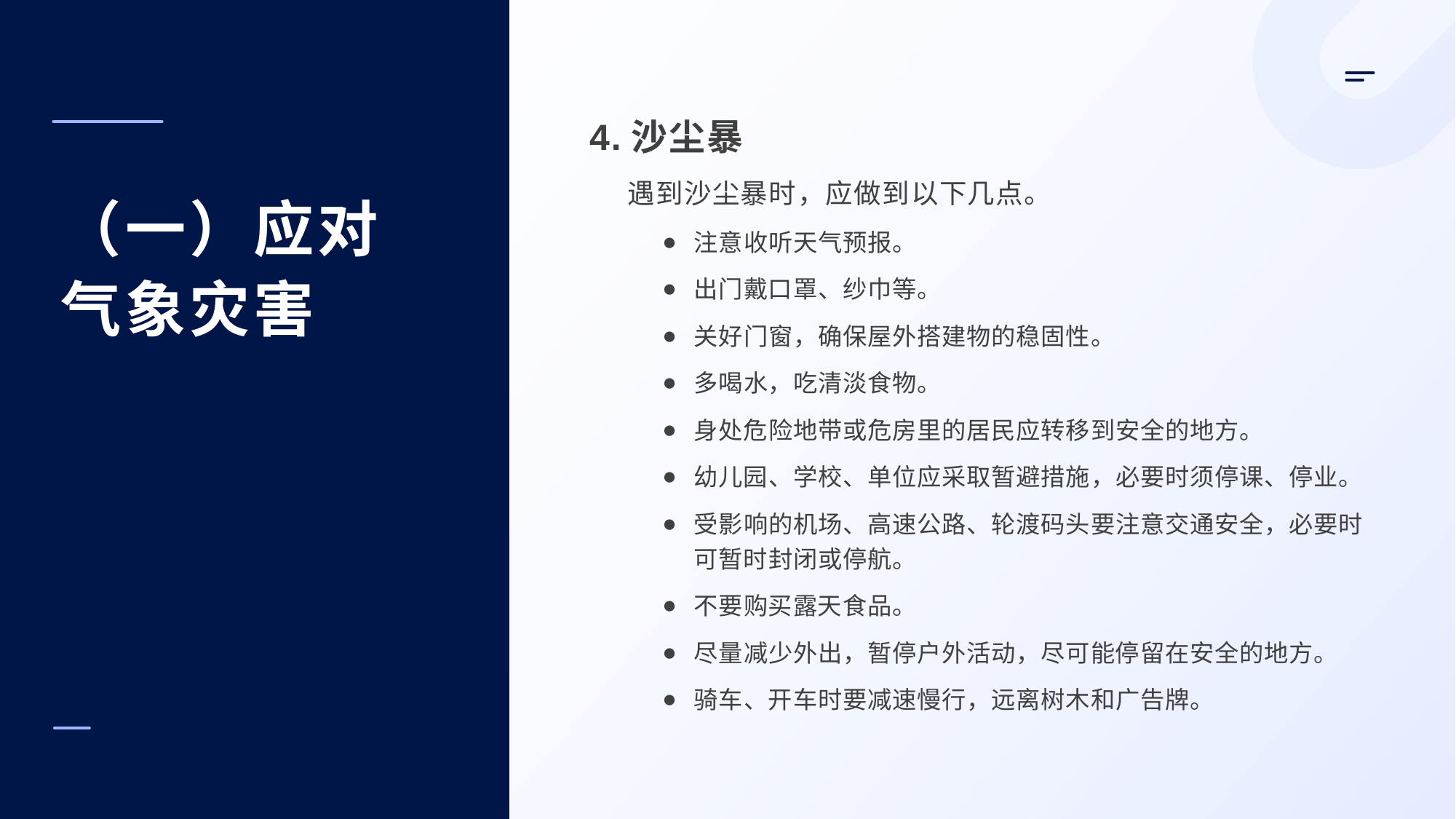

4.沙尘暴
遇到沙尘暴时，应做到以下几点。
注意收听天气预报。
出门戴口罩、纱巾等。
关好门窗，确保屋外搭建物的稳固性。
多喝水，吃清淡食物。
身处危险地带或危房里的居民应转移到安全的地方。
幼儿园、学校、单位应采取暂避措施，必要时须停课、停业。
受影响的机场、高速公路、轮渡码头要注意交通安全，必要时可暂时封闭或停航。
不要购买露天食品。
尽量减少外出，暂停户外活动，尽可能停留在安全的地方。
骑车、开车时要减速慢行，远离树木和广告牌。
（一）应对气象灾害